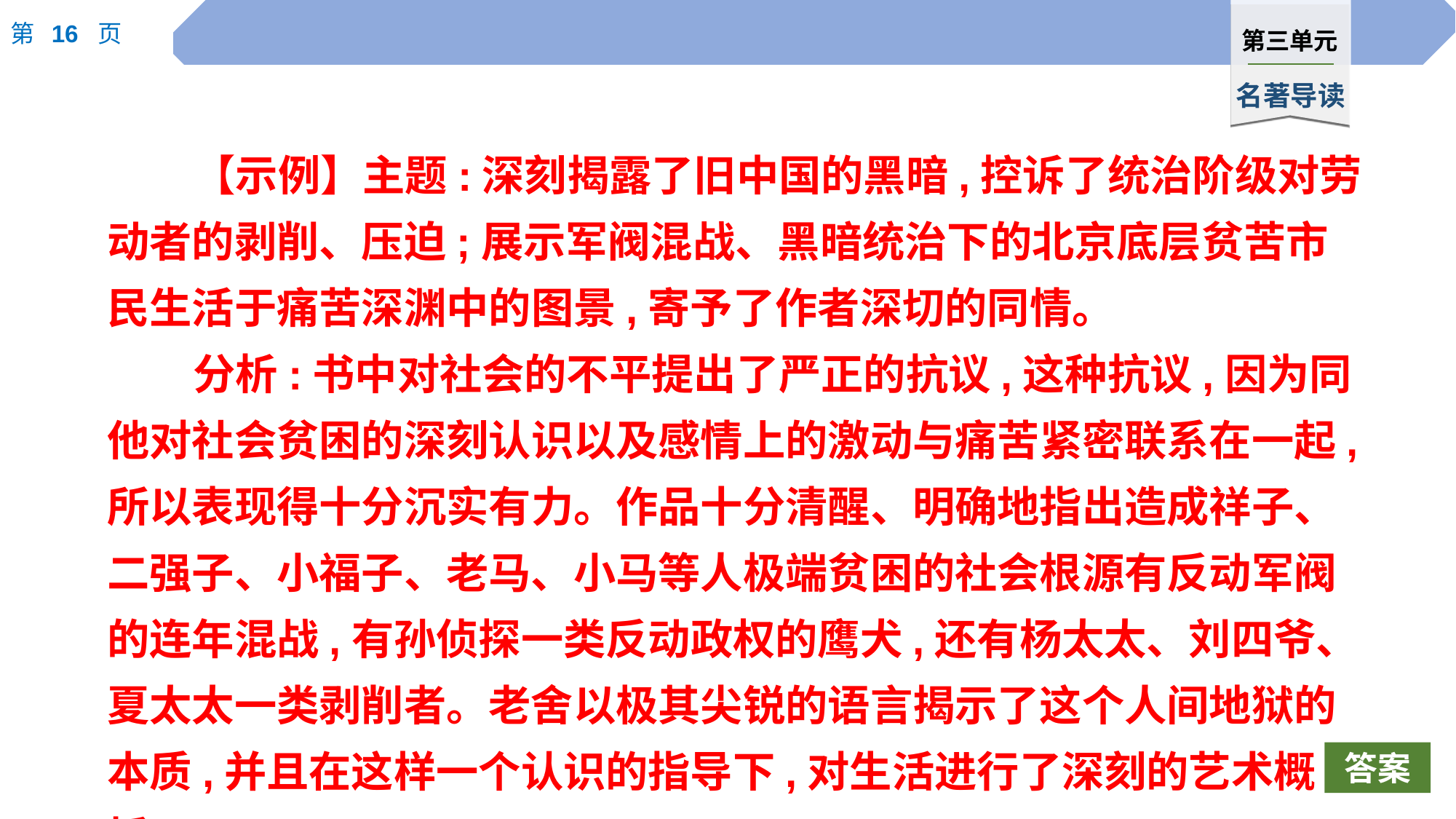

【示例】主题:深刻揭露了旧中国的黑暗,控诉了统治阶级对劳动者的剥削、压迫;展示军阀混战、黑暗统治下的北京底层贫苦市民生活于痛苦深渊中的图景,寄予了作者深切的同情。
分析:书中对社会的不平提出了严正的抗议,这种抗议,因为同他对社会贫困的深刻认识以及感情上的激动与痛苦紧密联系在一起,所以表现得十分沉实有力。作品十分清醒、明确地指出造成祥子、二强子、小福子、老马、小马等人极端贫困的社会根源有反动军阀的连年混战,有孙侦探一类反动政权的鹰犬,还有杨太太、刘四爷、夏太太一类剥削者。老舍以极其尖锐的语言揭示了这个人间地狱的本质,并且在这样一个认识的指导下,对生活进行了深刻的艺术概括。
答案